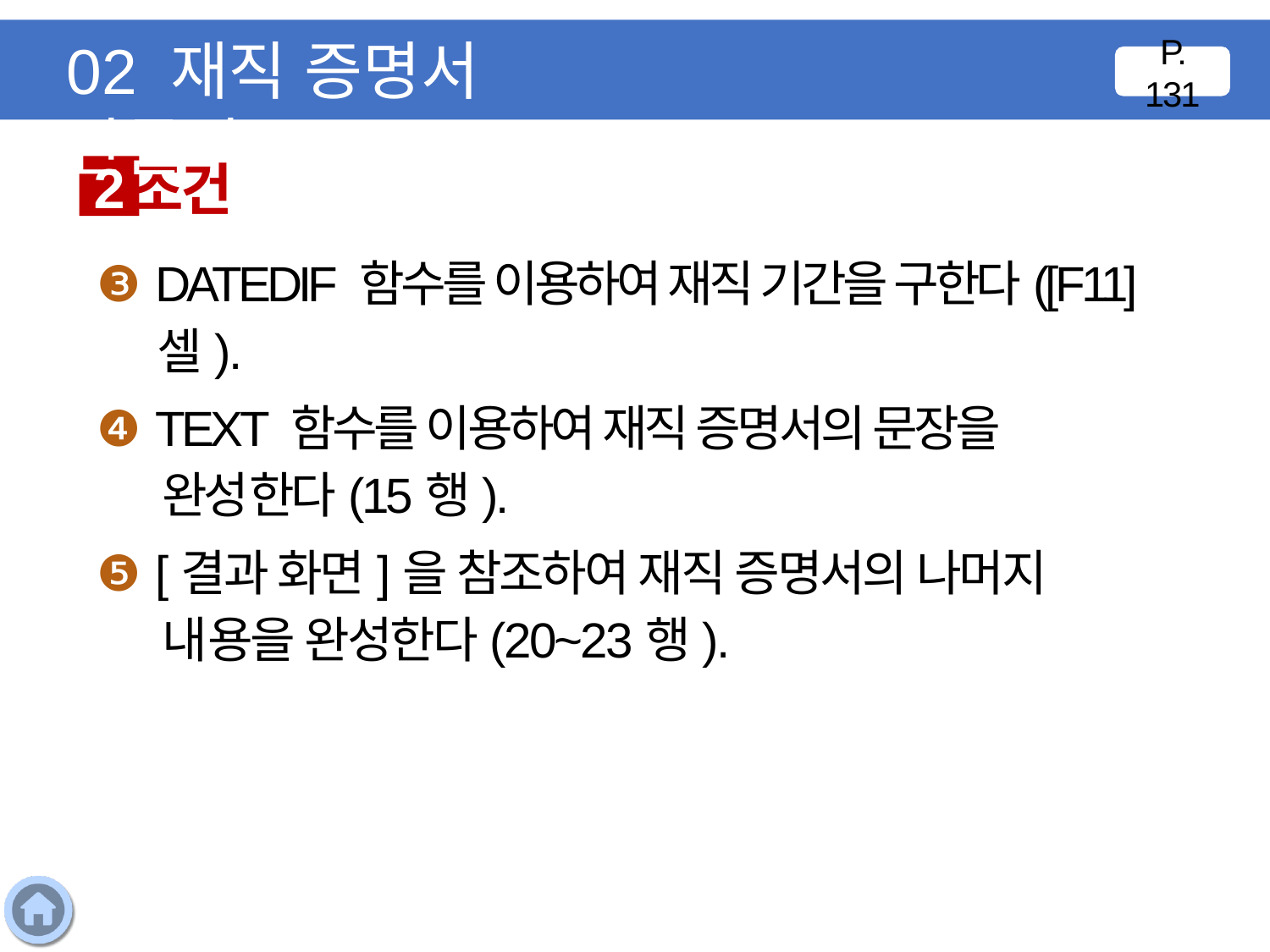

02 재직 증명서 만들기
P. 131
조건
2
❸ DATEDIF 함수를 이용하여 재직 기간을 구한다([F11] 셀).
❹ TEXT 함수를 이용하여 재직 증명서의 문장을 완성한다(15행).
❺ [결과 화면]을 참조하여 재직 증명서의 나머지 내용을 완성한다(20~23행).